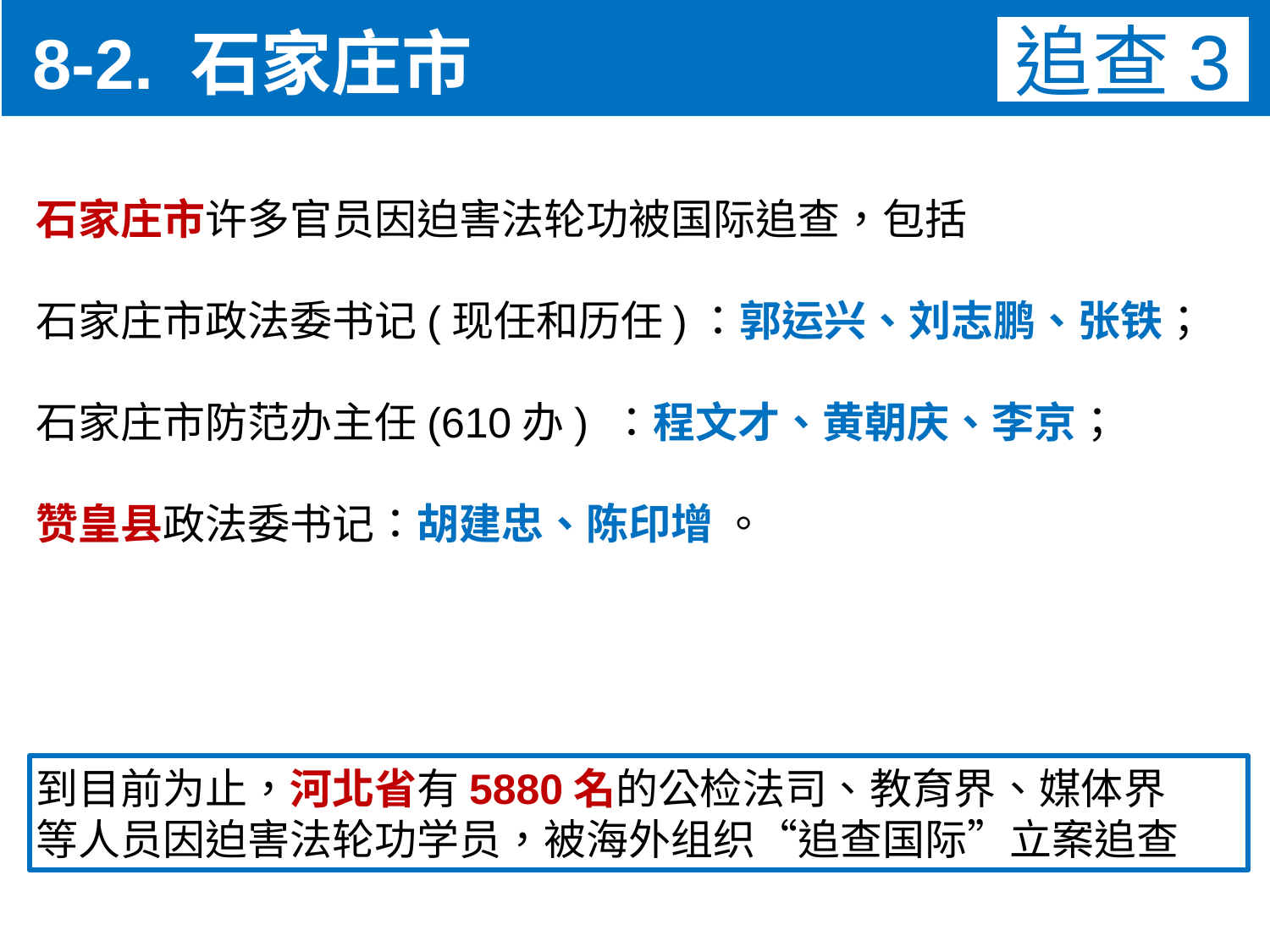

8-2. 石家庄市
追查3
石家庄市许多官员因迫害法轮功被国际追查，包括

石家庄市政法委书记(现任和历任)：郭运兴、刘志鹏、张铁；

石家庄市防范办主任(610办) ：程文才、黄朝庆、李京；

赞皇县政法委书记：胡建忠、陈印增 。
到目前为止，河北省有5880名的公检法司、教育界、媒体界
等人员因迫害法轮功学员，被海外组织“追查国际”立案追查